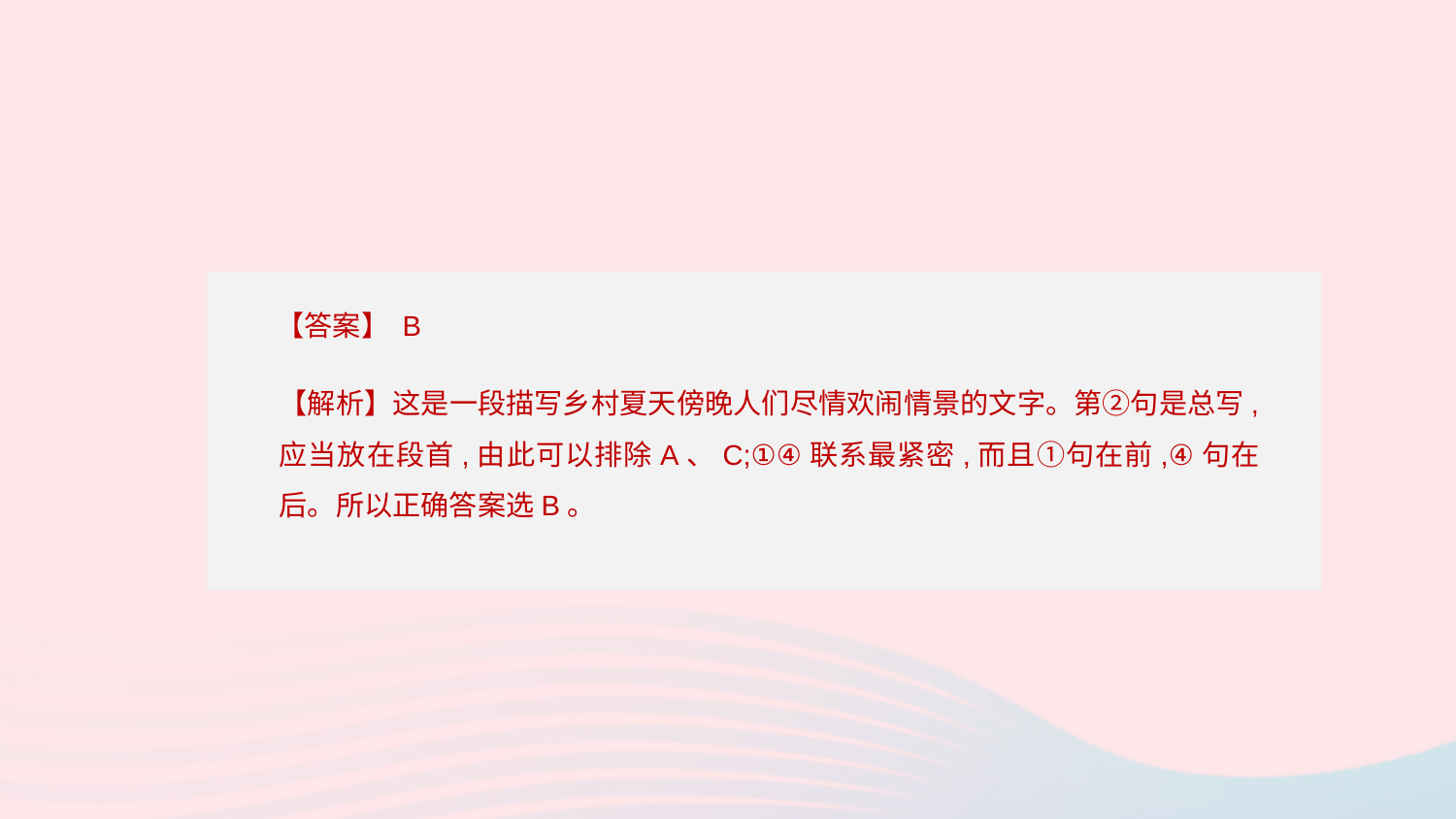

【答案】 B
【解析】这是一段描写乡村夏天傍晚人们尽情欢闹情景的文字。第②句是总写,应当放在段首,由此可以排除A、C;①④联系最紧密,而且①句在前,④句在后。所以正确答案选B。